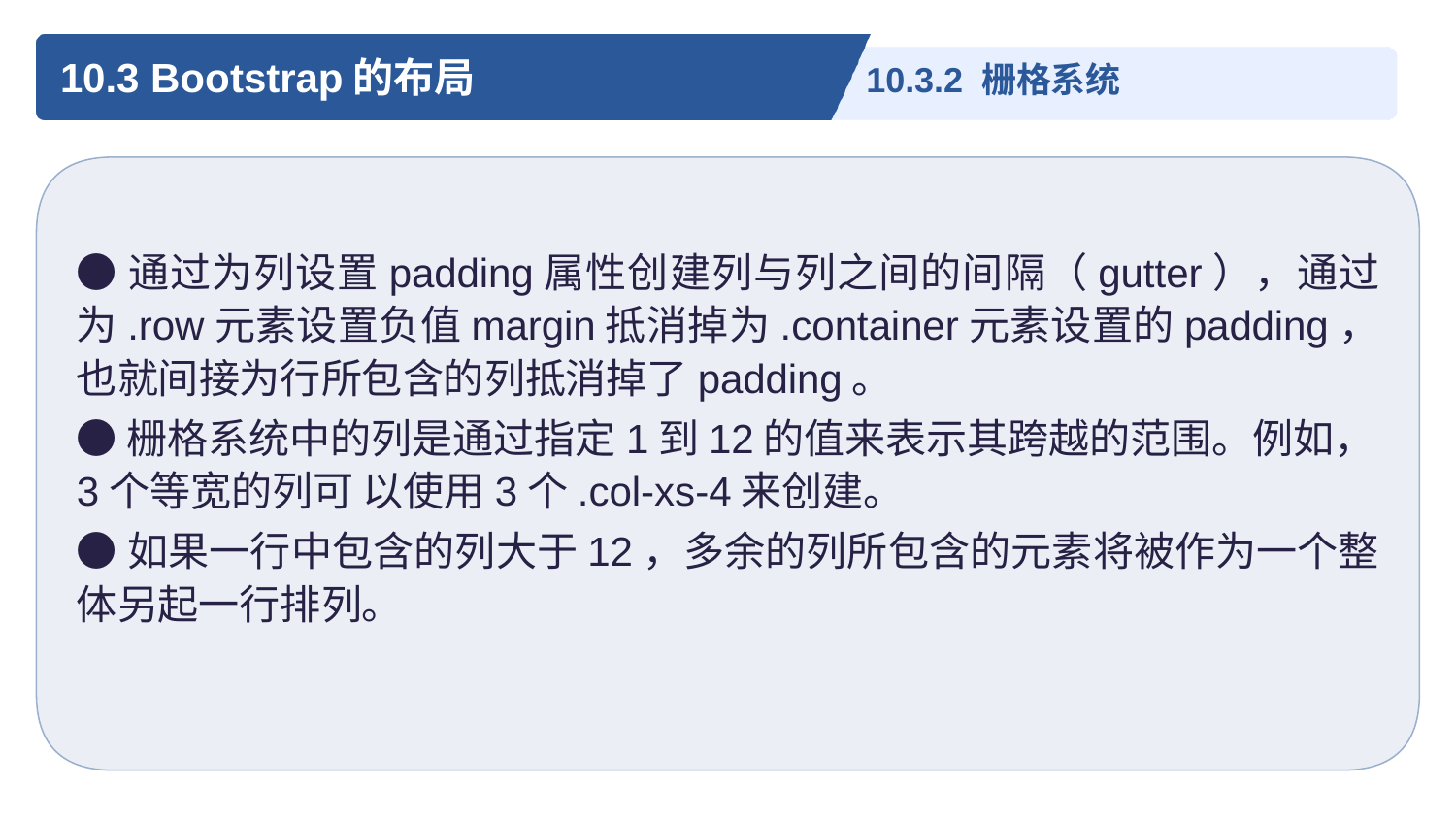

10.3 Bootstrap的布局
10.3.2 栅格系统

●通过为列设置padding属性创建列与列之间的间隔（gutter），通过为.row元素设置负值margin抵消掉为.container元素设置的padding，也就间接为行所包含的列抵消掉了padding。
●栅格系统中的列是通过指定1到12的值来表示其跨越的范围。例如，3个等宽的列可 以使用3个.col-xs-4来创建。
●如果一行中包含的列大于12，多余的列所包含的元素将被作为一个整体另起一行排列。